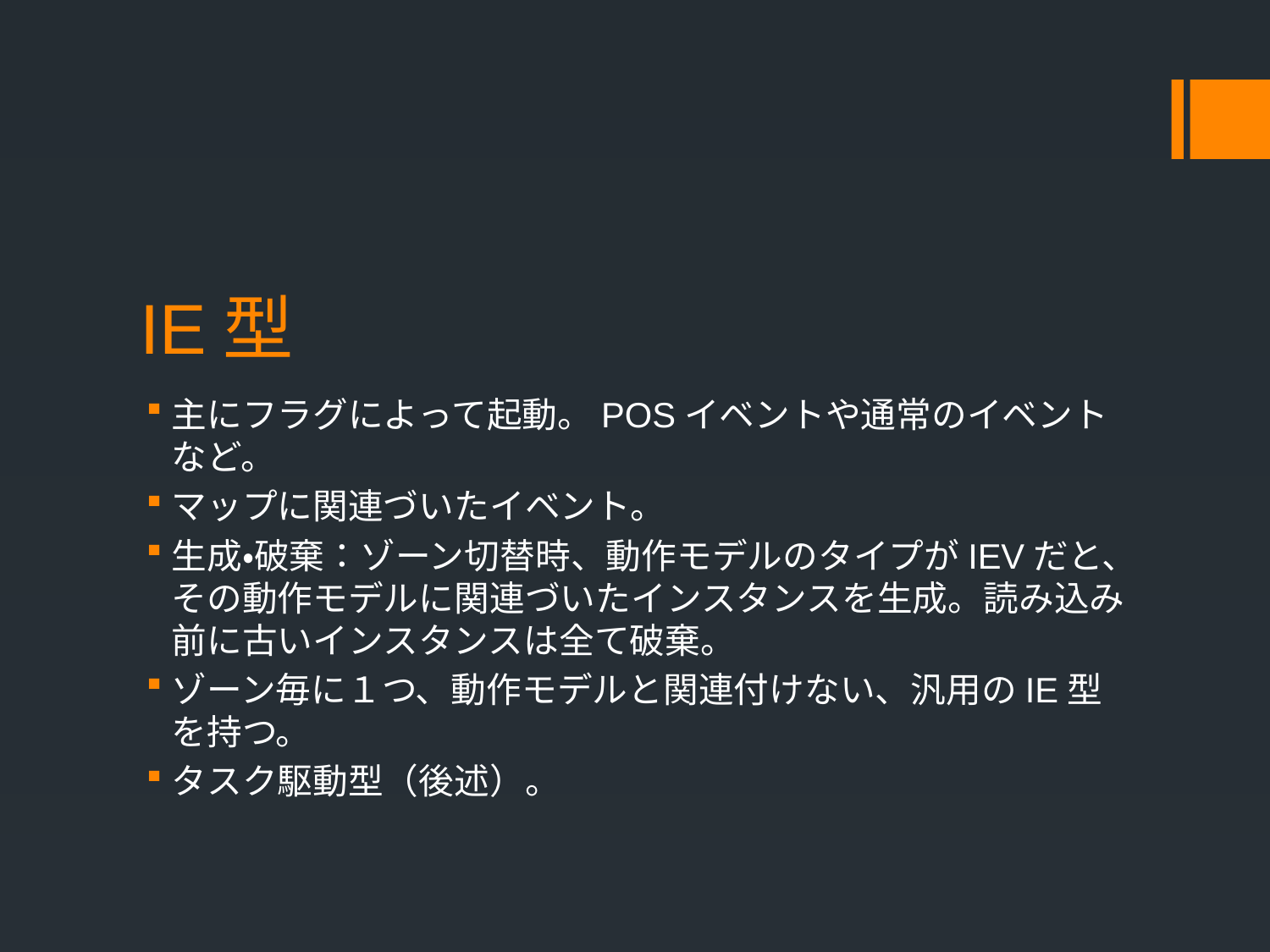

# IE型
主にフラグによって起動。POSイベントや通常のイベントなど。
マップに関連づいたイベント。
生成・破棄：ゾーン切替時、動作モデルのタイプがIEVだと、その動作モデルに関連づいたインスタンスを生成。読み込み前に古いインスタンスは全て破棄。
ゾーン毎に１つ、動作モデルと関連付けない、汎用のIE型を持つ。
タスク駆動型（後述）。